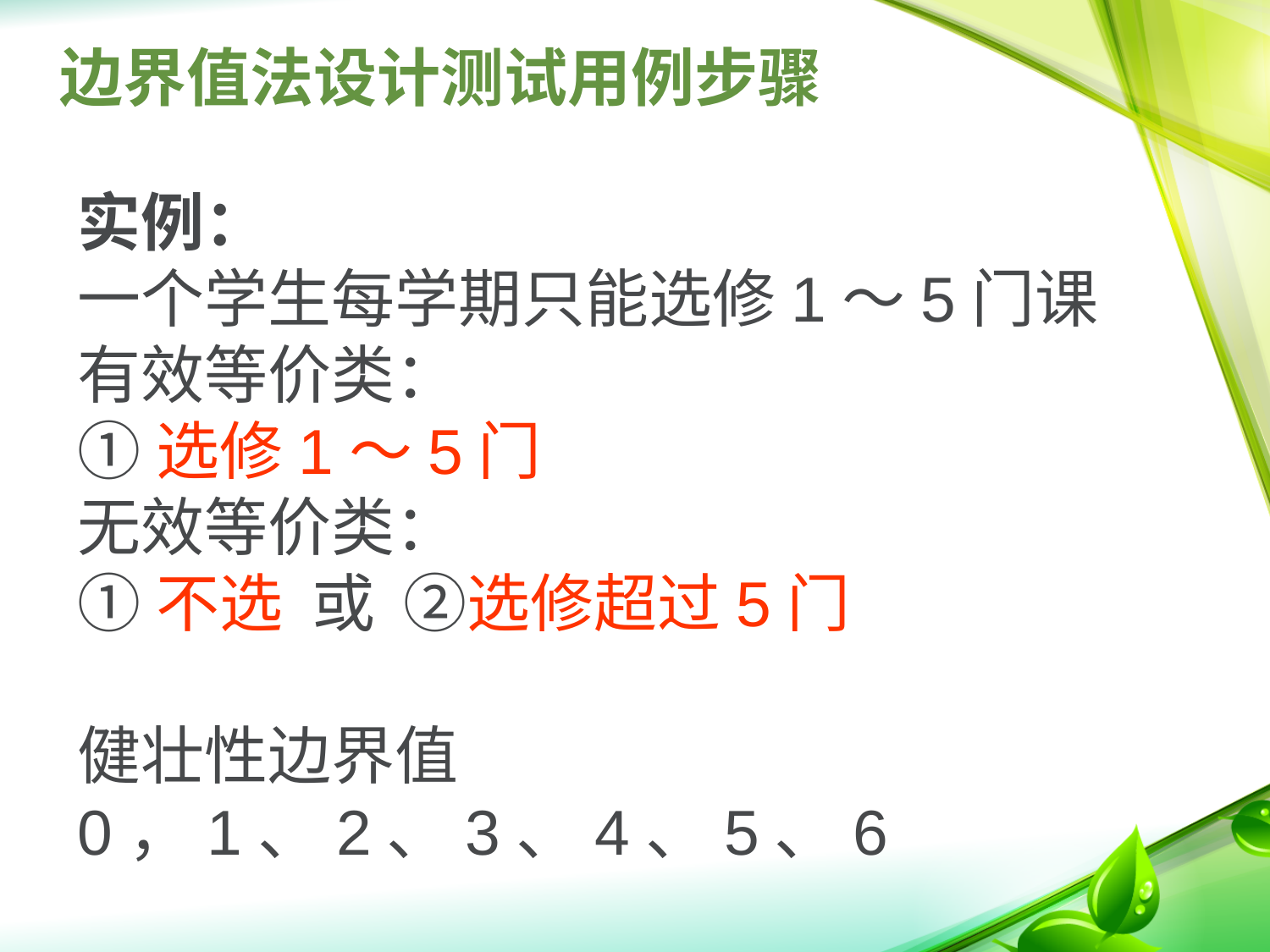

# 边界值法设计测试用例步骤
实例：
一个学生每学期只能选修1～5门课
有效等价类：
①选修1～5门
无效等价类：
①不选  或  ②选修超过5门

健壮性边界值
0，1、2、3、4、5、6